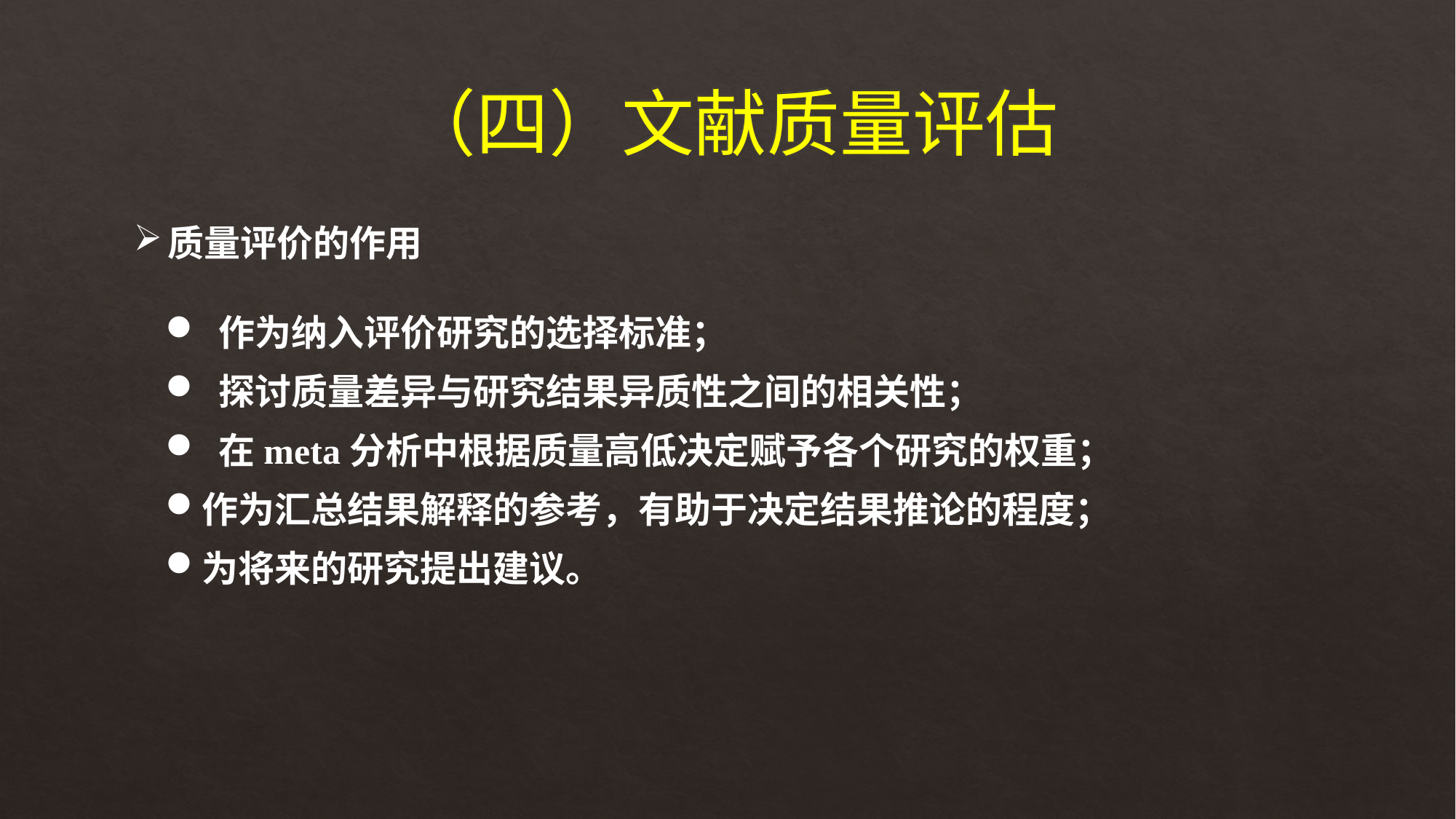

（四）文献质量评估

质量评价的作用
 作为纳入评价研究的选择标准；
 探讨质量差异与研究结果异质性之间的相关性；
 在meta分析中根据质量高低决定赋予各个研究的权重；
作为汇总结果解释的参考，有助于决定结果推论的程度；
为将来的研究提出建议。